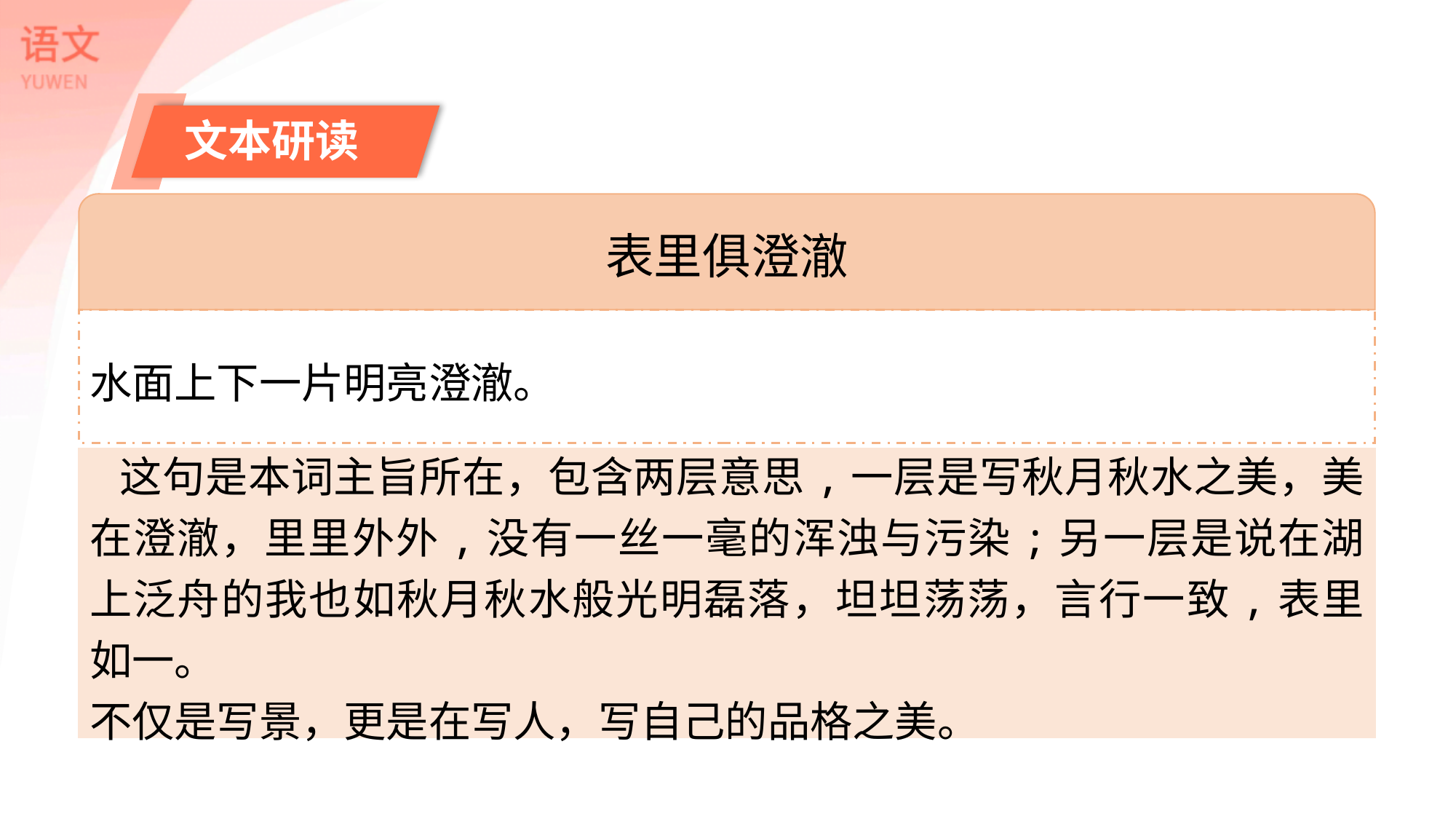

文本研读
表里俱澄澈
水面上下一片明亮澄澈。
  这句是本词主旨所在，包含两层意思,一层是写秋月秋水之美，美在澄澈，里里外外,没有一丝一毫的浑浊与污染;另一层是说在湖上泛舟的我也如秋月秋水般光明磊落，坦坦荡荡，言行一致,表里如一。
不仅是写景，更是在写人，写自己的品格之美。